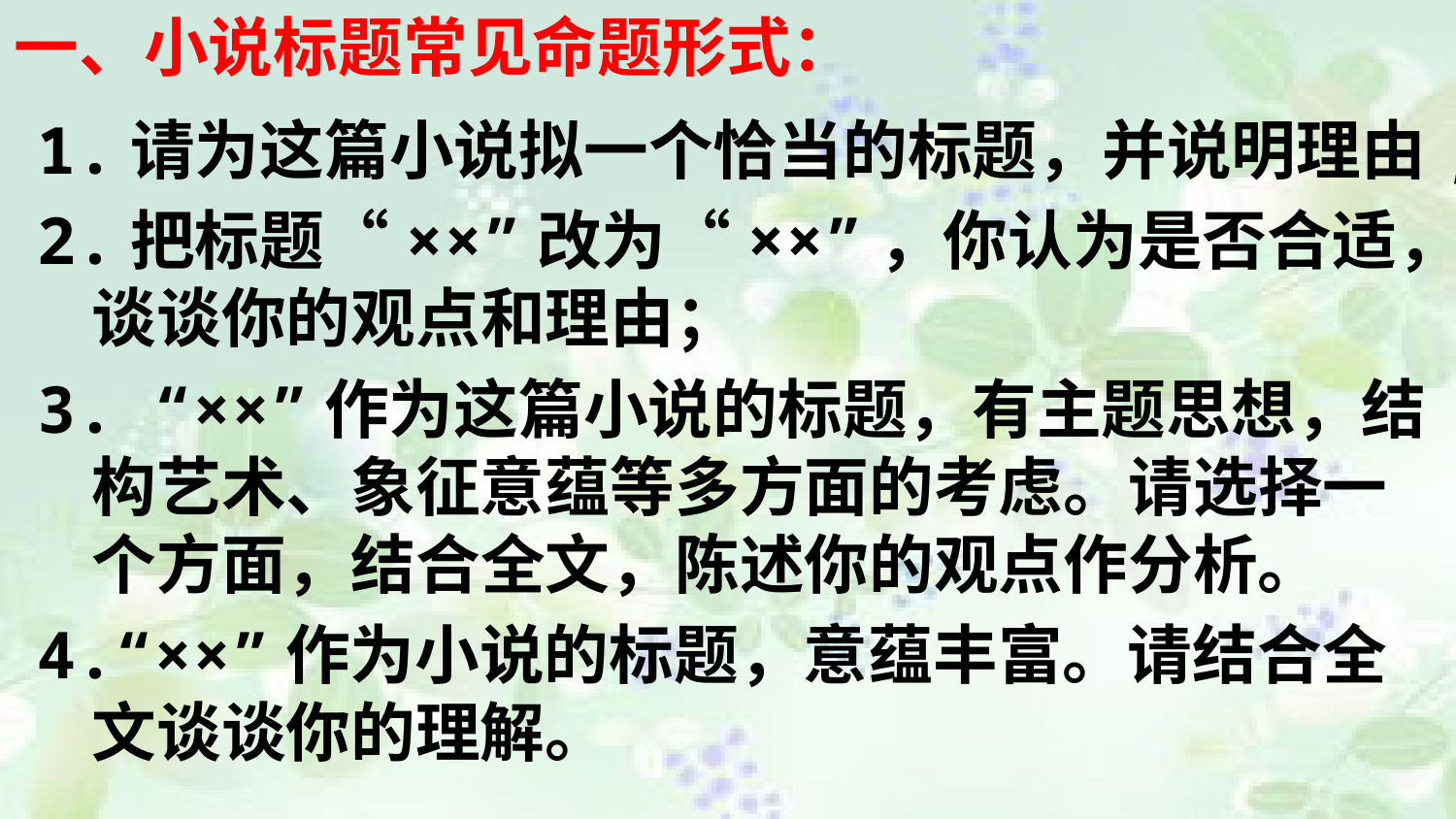

一、小说标题常见命题形式：
1.请为这篇小说拟一个恰当的标题，并说明理由;
2.把标题“××”改为“××”，你认为是否合适，谈谈你的观点和理由；
3. “××”作为这篇小说的标题，有主题思想，结构艺术、象征意蕴等多方面的考虑。请选择一个方面，结合全文，陈述你的观点作分析。
4.“××”作为小说的标题，意蕴丰富。请结合全文谈谈你的理解。